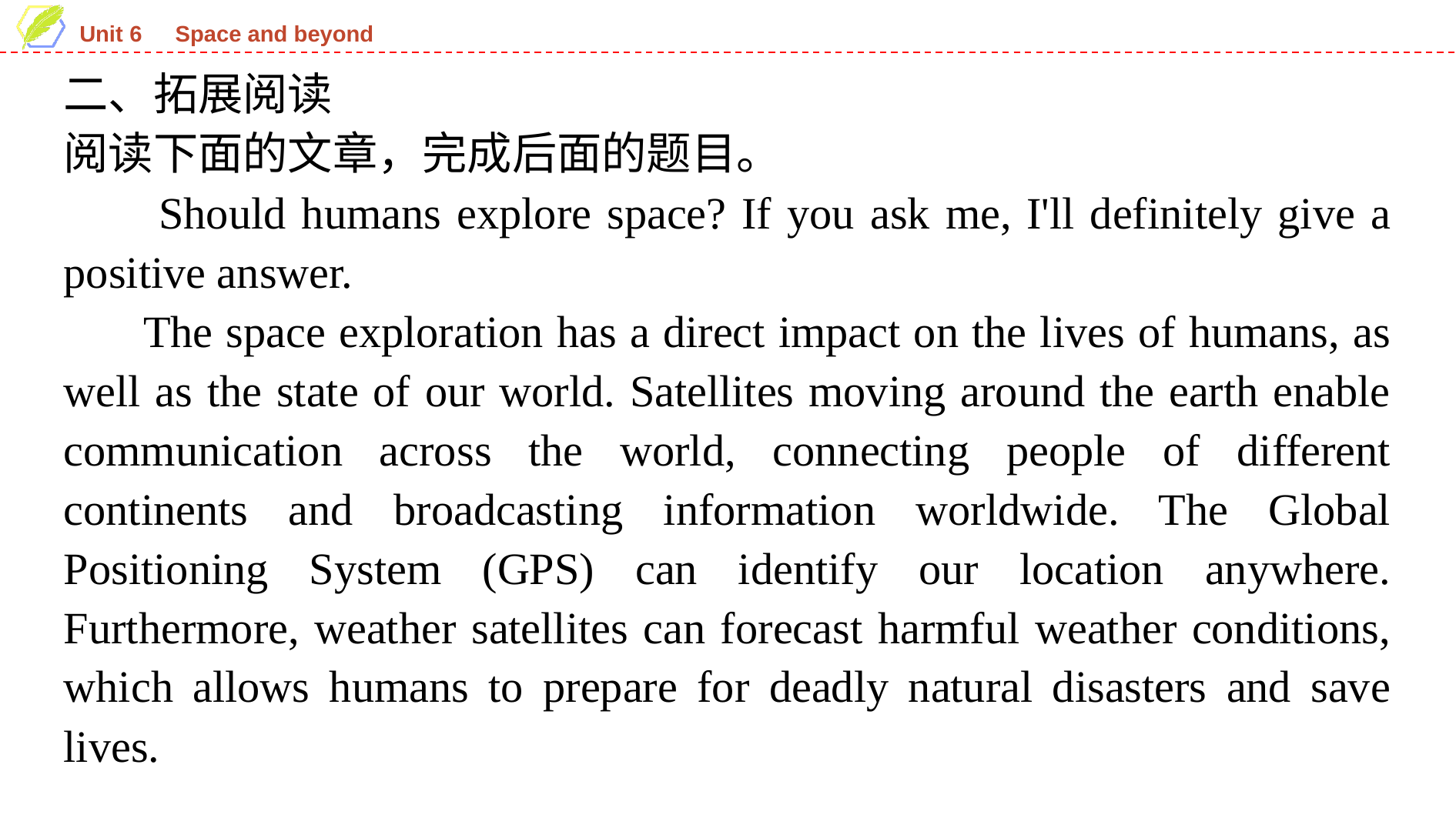

二、拓展阅读
阅读下面的文章，完成后面的题目。
 Should humans explore space? If you ask me, I'll definitely give a positive answer.
The space exploration has a direct impact on the lives of humans, as well as the state of our world. Satellites moving around the earth enable communication across the world, connecting people of different continents and broadcasting information worldwide. The Global Positioning System (GPS) can identify our location anywhere. Furthermore, weather satellites can forecast harmful weather conditions, which allows humans to prepare for deadly natural disasters and save lives.